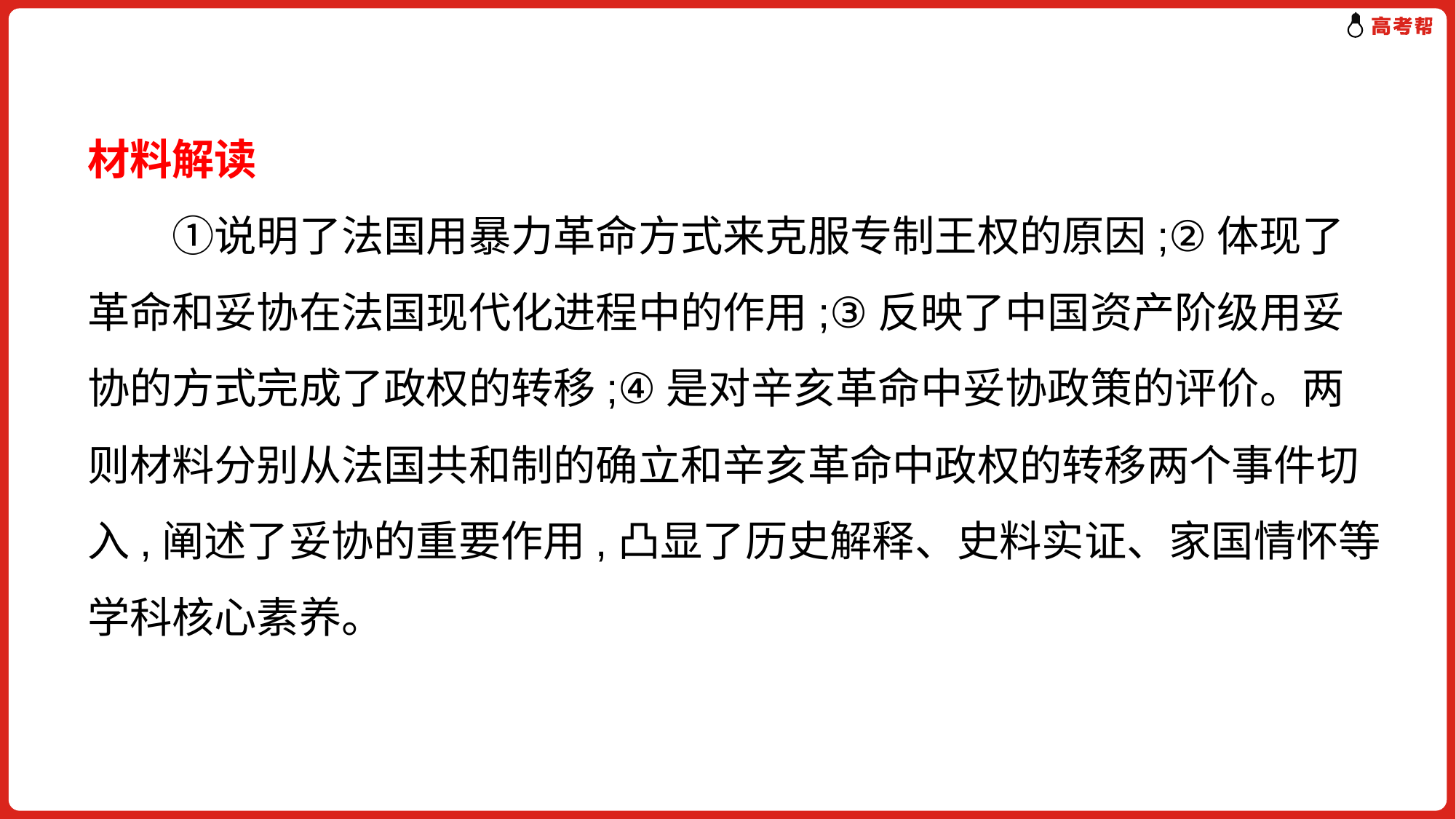

材料解读
　　①说明了法国用暴力革命方式来克服专制王权的原因;②体现了革命和妥协在法国现代化进程中的作用;③反映了中国资产阶级用妥协的方式完成了政权的转移;④是对辛亥革命中妥协政策的评价。两则材料分别从法国共和制的确立和辛亥革命中政权的转移两个事件切入,阐述了妥协的重要作用,凸显了历史解释、史料实证、家国情怀等学科核心素养。